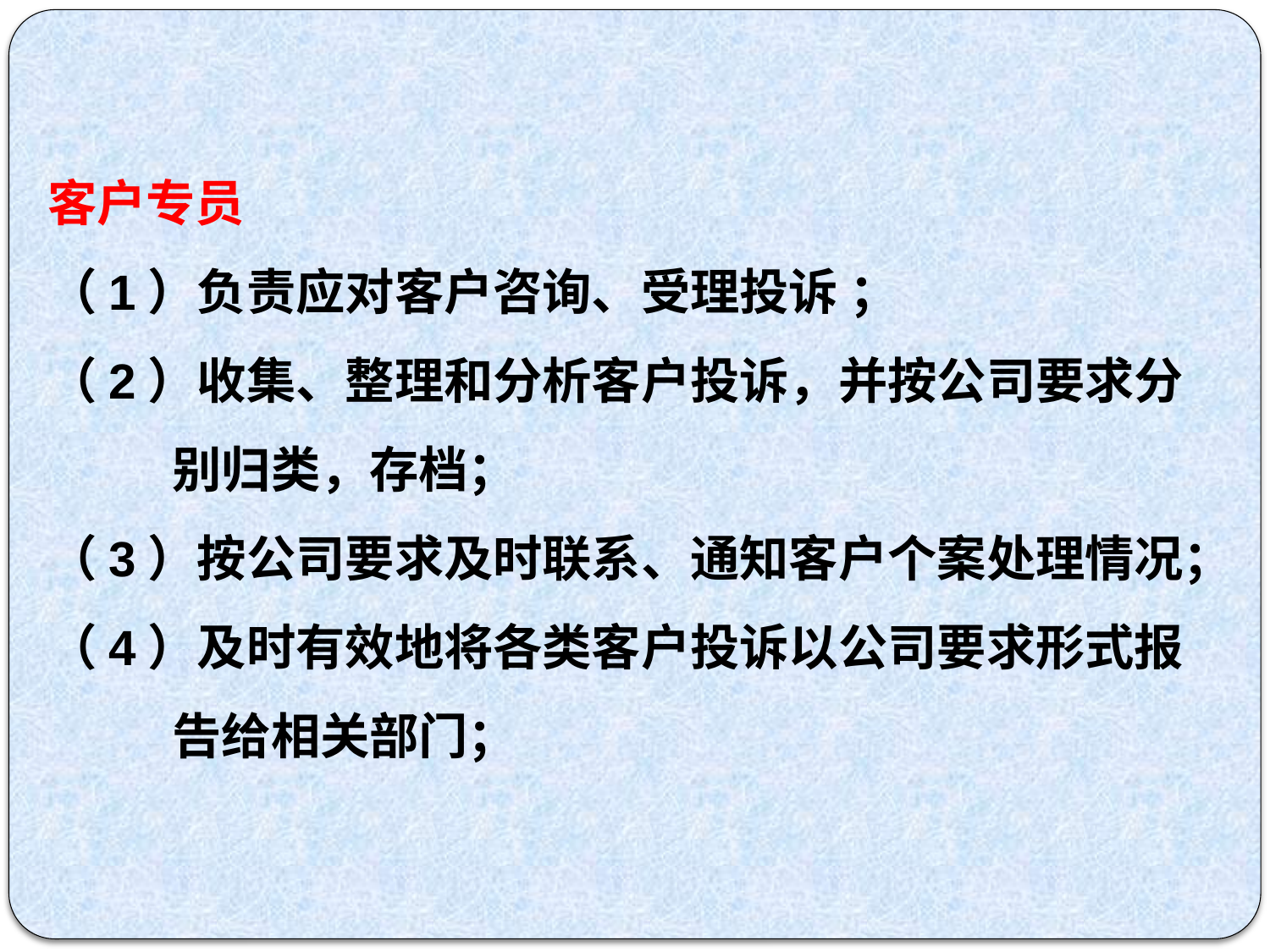

客户专员
（1）负责应对客户咨询、受理投诉 ；
（2）收集、整理和分析客户投诉，并按公司要求分别归类，存档；
（3）按公司要求及时联系、通知客户个案处理情况；
（4）及时有效地将各类客户投诉以公司要求形式报告给相关部门；